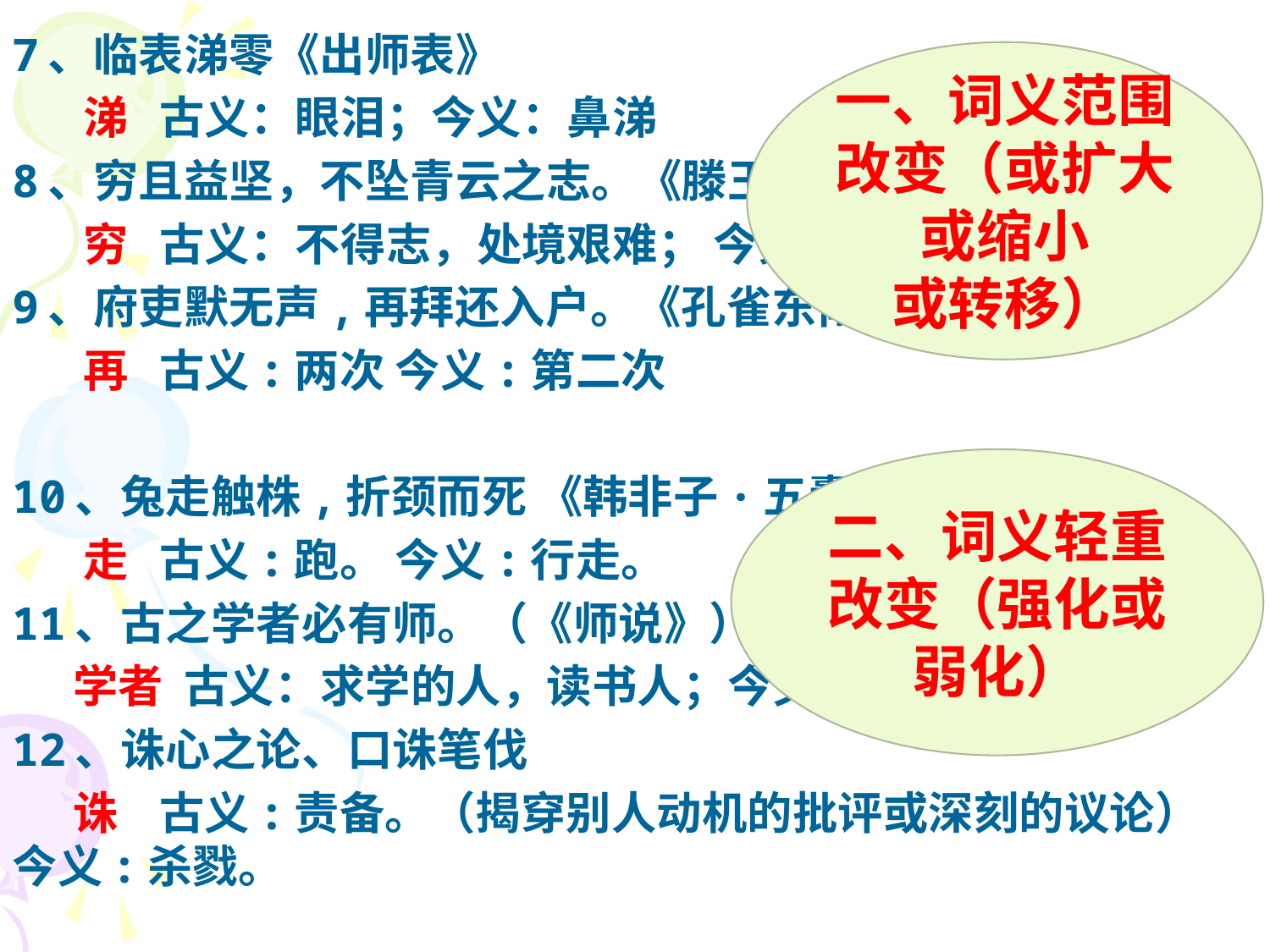

7、临表涕零《出师表》
      涕   古义：眼泪；今义：鼻涕
8、穷且益坚，不坠青云之志。《滕王阁序》
      穷   古义：不得志，处境艰难； 今义：没有钱，穷困。
9、府吏默无声,再拜还入户。《孔雀东南飞》
      再   古义:两次 今义:第二次

10、兔走触株,折颈而死 《韩非子·五蠹》
      走   古义:跑。 今义:行走。
11、古之学者必有师。（《师说》）
     学者  古义：求学的人，读书人；今义：有专门学问的人。
12、诛心之论、口诛笔伐
     诛    古义:责备。（揭穿别人动机的批评或深刻的议论） 今义:杀戮。

一、词义范围改变（或扩大或缩小
或转移）
二、词义轻重改变（强化或弱化）